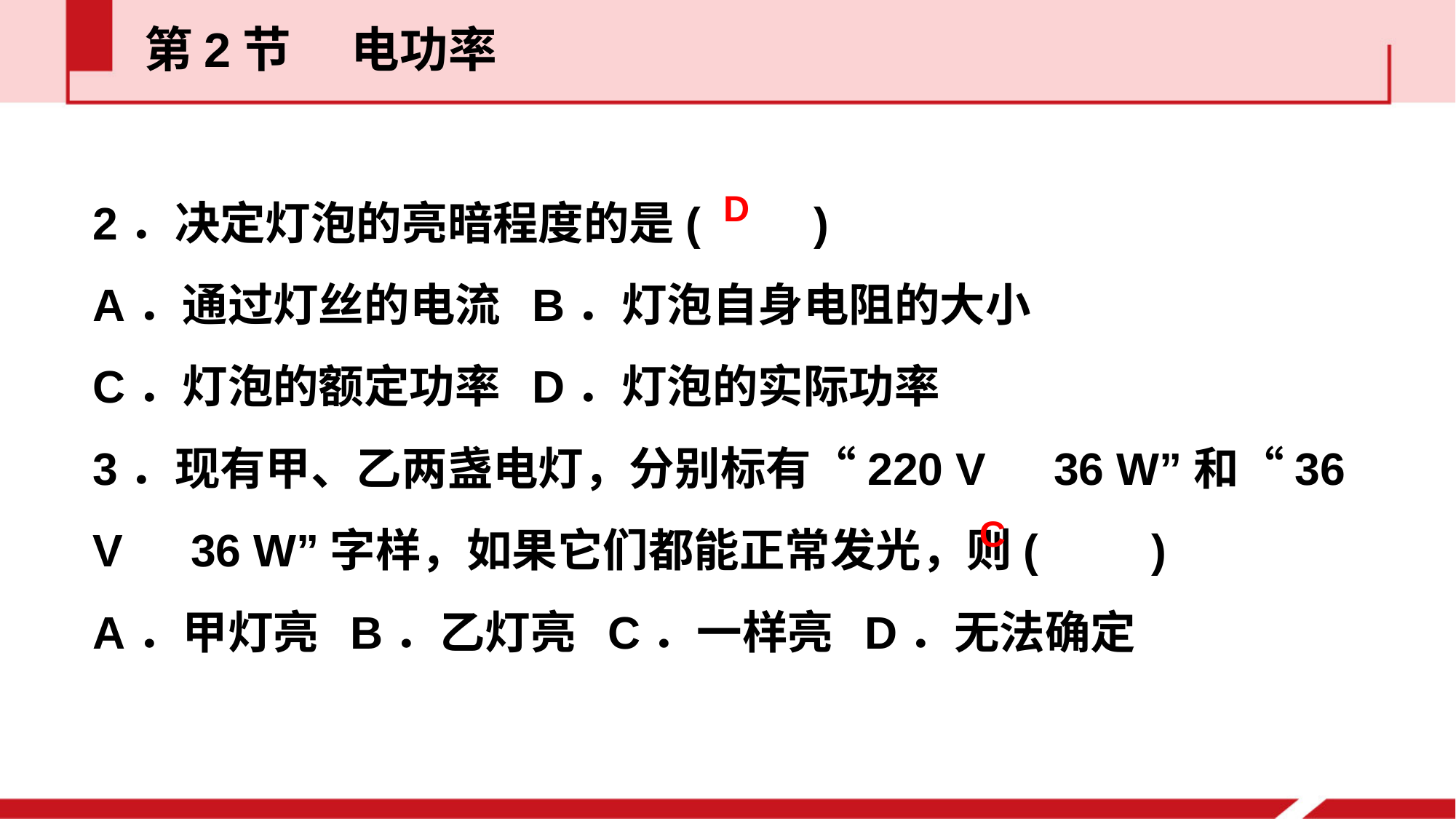

第2节  电功率
2．决定灯泡的亮暗程度的是(　　)
A．通过灯丝的电流  B．灯泡自身电阻的大小
C．灯泡的额定功率  D．灯泡的实际功率
3．现有甲、乙两盏电灯，分别标有“220 V　36 W”和“36 V　36 W”字样，如果它们都能正常发光，则(　　)
A．甲灯亮  B．乙灯亮  C．一样亮  D．无法确定
D
C